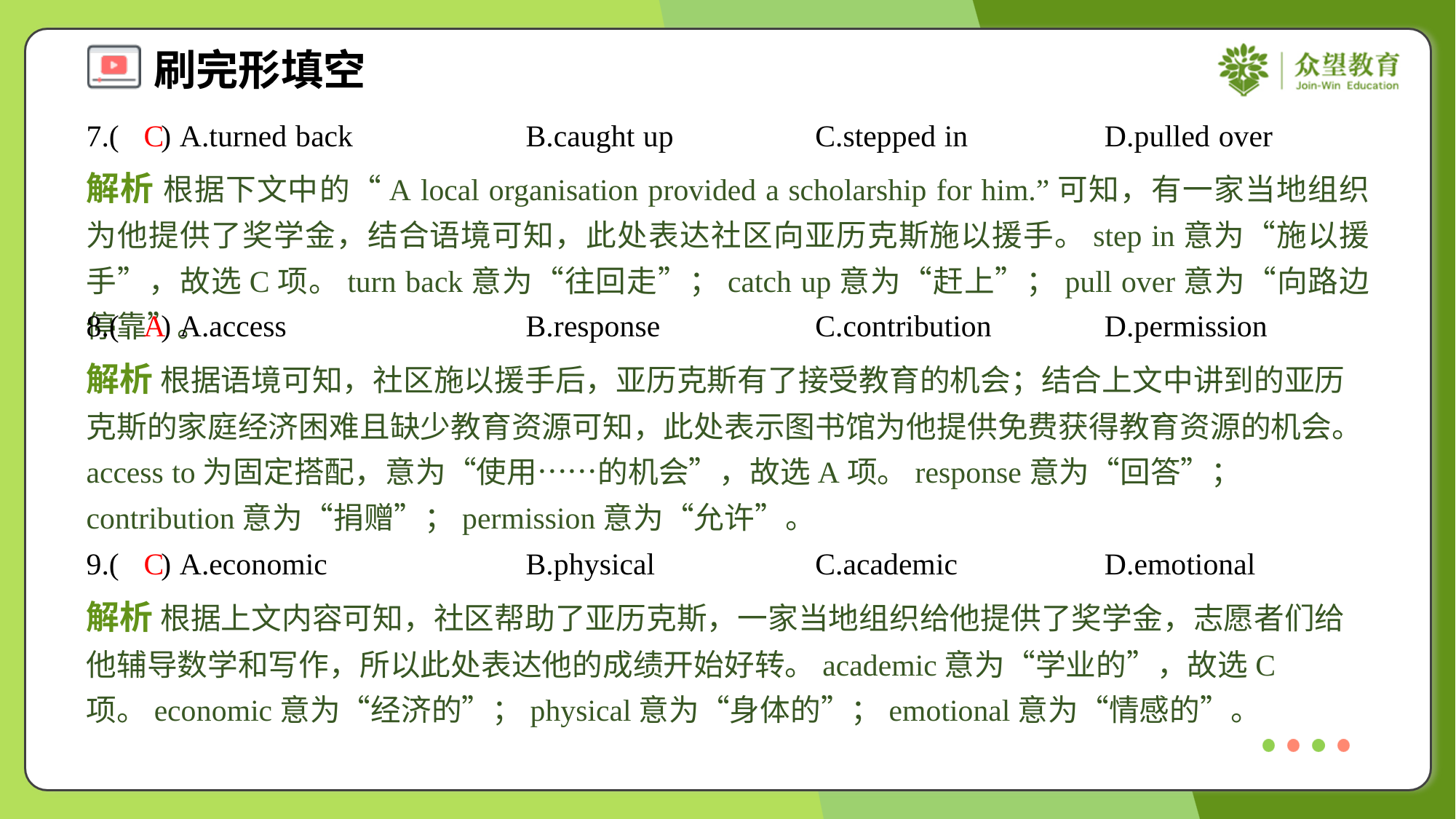

7.(     ) A.turned back	B.caught up	C.stepped in	D.pulled over
C
解析 根据下文中的“A local organisation provided a scholarship for him.”可知，有一家当地组织为他提供了奖学金，结合语境可知，此处表达社区向亚历克斯施以援手。step in意为“施以援手”，故选C项。turn back意为“往回走”；catch up意为“赶上”；pull over意为“向路边停靠”。
8.(     ) A.access	B.response	C.contribution	D.permission
A
解析 根据语境可知，社区施以援手后，亚历克斯有了接受教育的机会；结合上文中讲到的亚历克斯的家庭经济困难且缺少教育资源可知，此处表示图书馆为他提供免费获得教育资源的机会。access to为固定搭配，意为“使用……的机会”，故选A项。response意为“回答”；contribution意为“捐赠”；permission意为“允许”。
9.(     ) A.economic	B.physical	C.academic	D.emotional
C
解析 根据上文内容可知，社区帮助了亚历克斯，一家当地组织给他提供了奖学金，志愿者们给他辅导数学和写作，所以此处表达他的成绩开始好转。academic意为“学业的”，故选C项。economic意为“经济的”；physical意为“身体的”；emotional意为“情感的”。